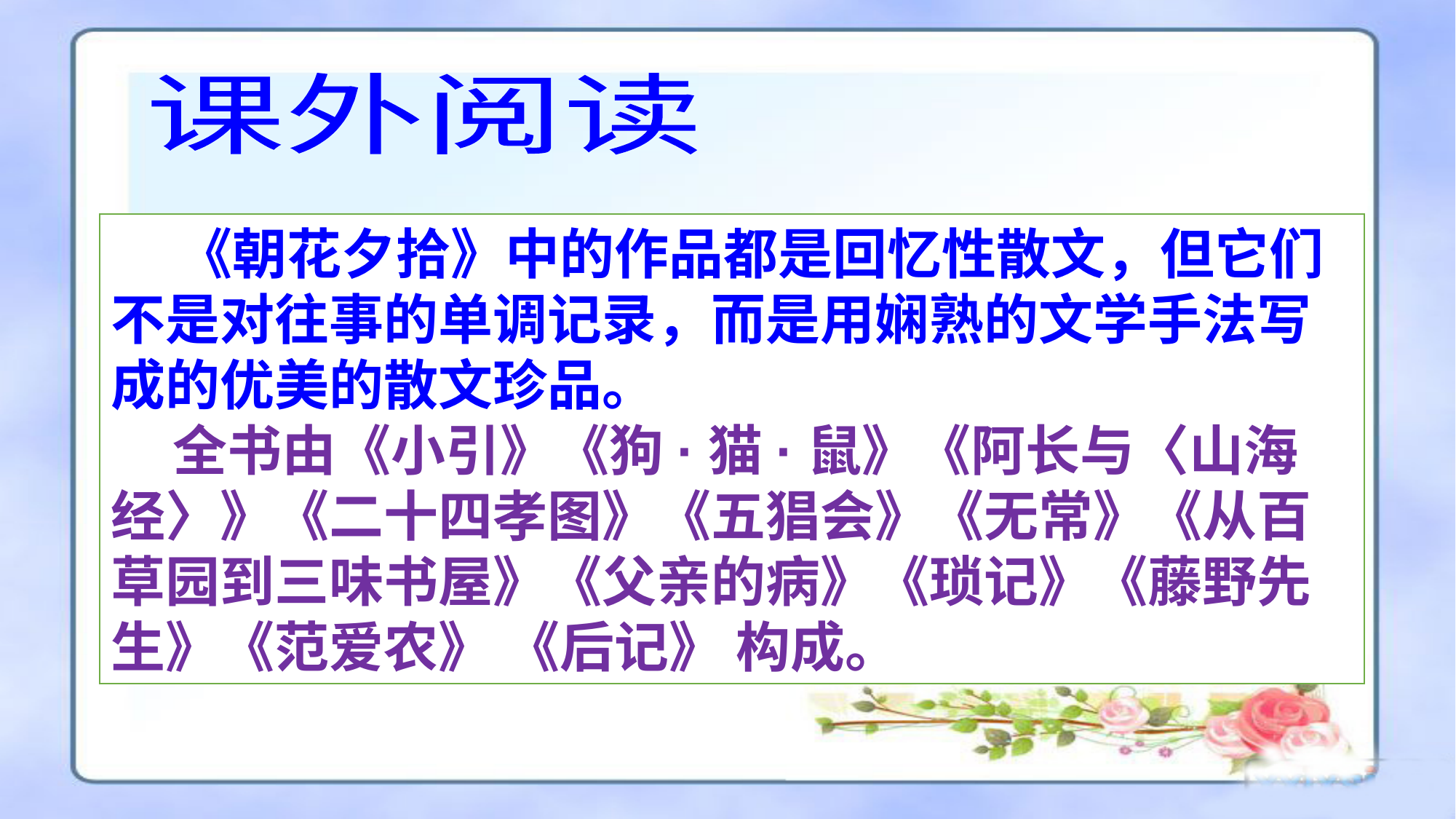

课外阅读
     《朝花夕拾》中的作品都是回忆性散文，但它们不是对往事的单调记录，而是用娴熟的文学手法写成的优美的散文珍品。
    全书由《小引》《狗·猫·鼠》《阿长与〈山海经〉》《二十四孝图》《五猖会》《无常》《从百草园到三味书屋》《父亲的病》《琐记》《藤野先生》《范爱农》 《后记》 构成。